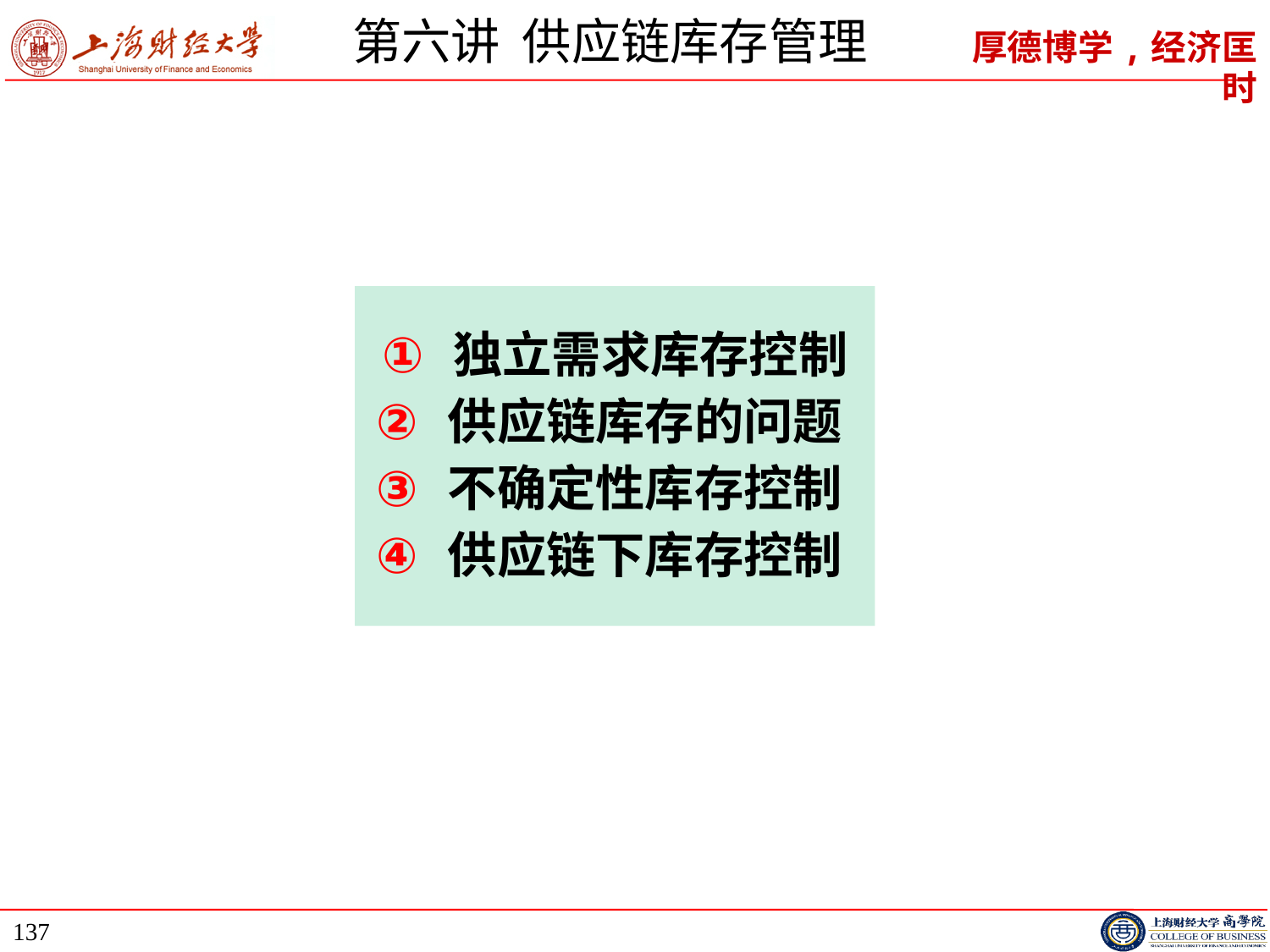

# 第六讲  供应链库存管理
独立需求库存控制
供应链库存的问题
不确定性库存控制
供应链下库存控制
137